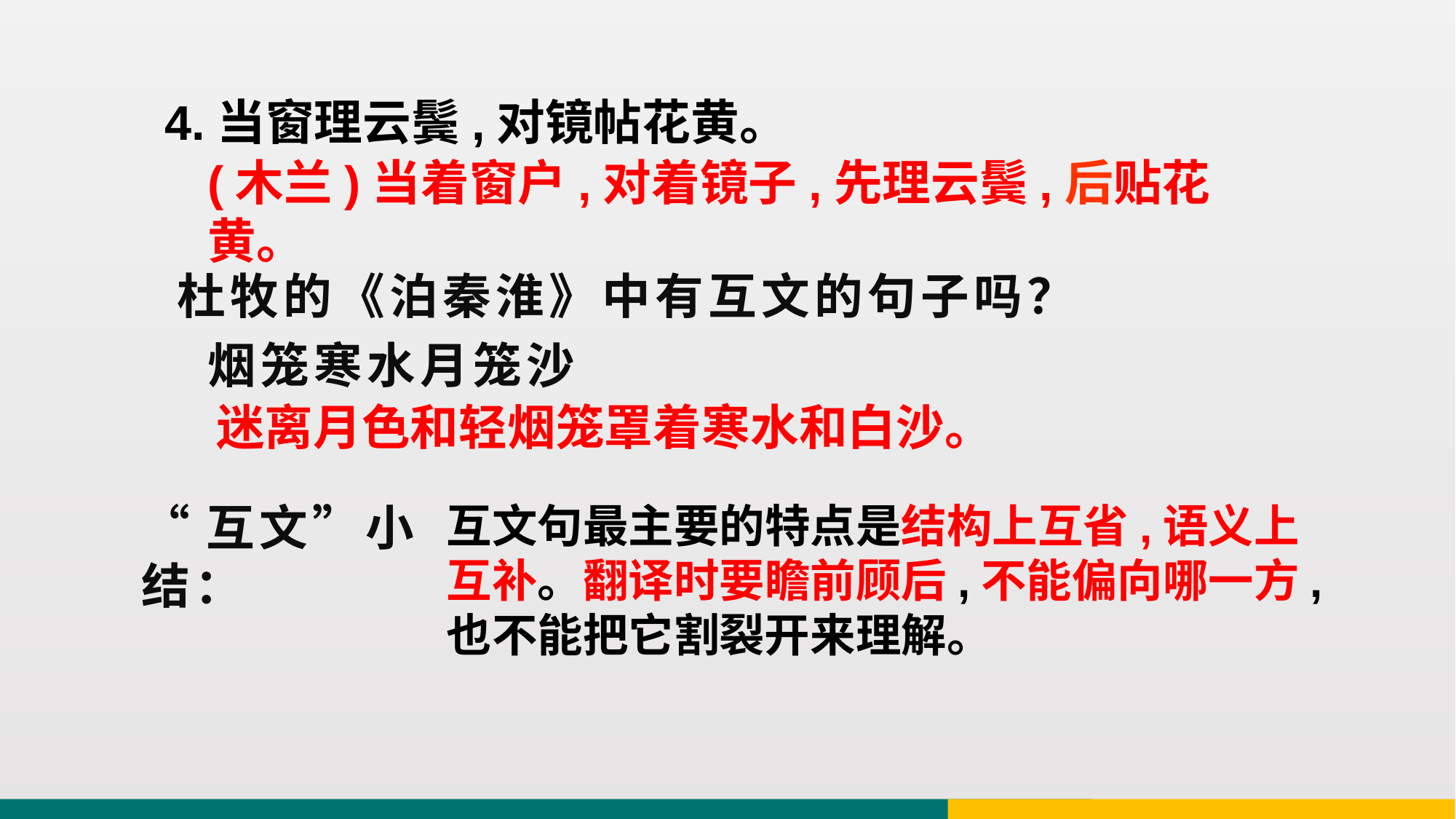

4.当窗理云鬓,对镜帖花黄。
(木兰)当着窗户,对着镜子,先理云鬓,后贴花黄。
杜牧的《泊秦淮》中有互文的句子吗？
烟笼寒水月笼沙
迷离月色和轻烟笼罩着寒水和白沙。
“互文”小结：
互文句最主要的特点是结构上互省,语义上互补。翻译时要瞻前顾后,不能偏向哪一方,也不能把它割裂开来理解。